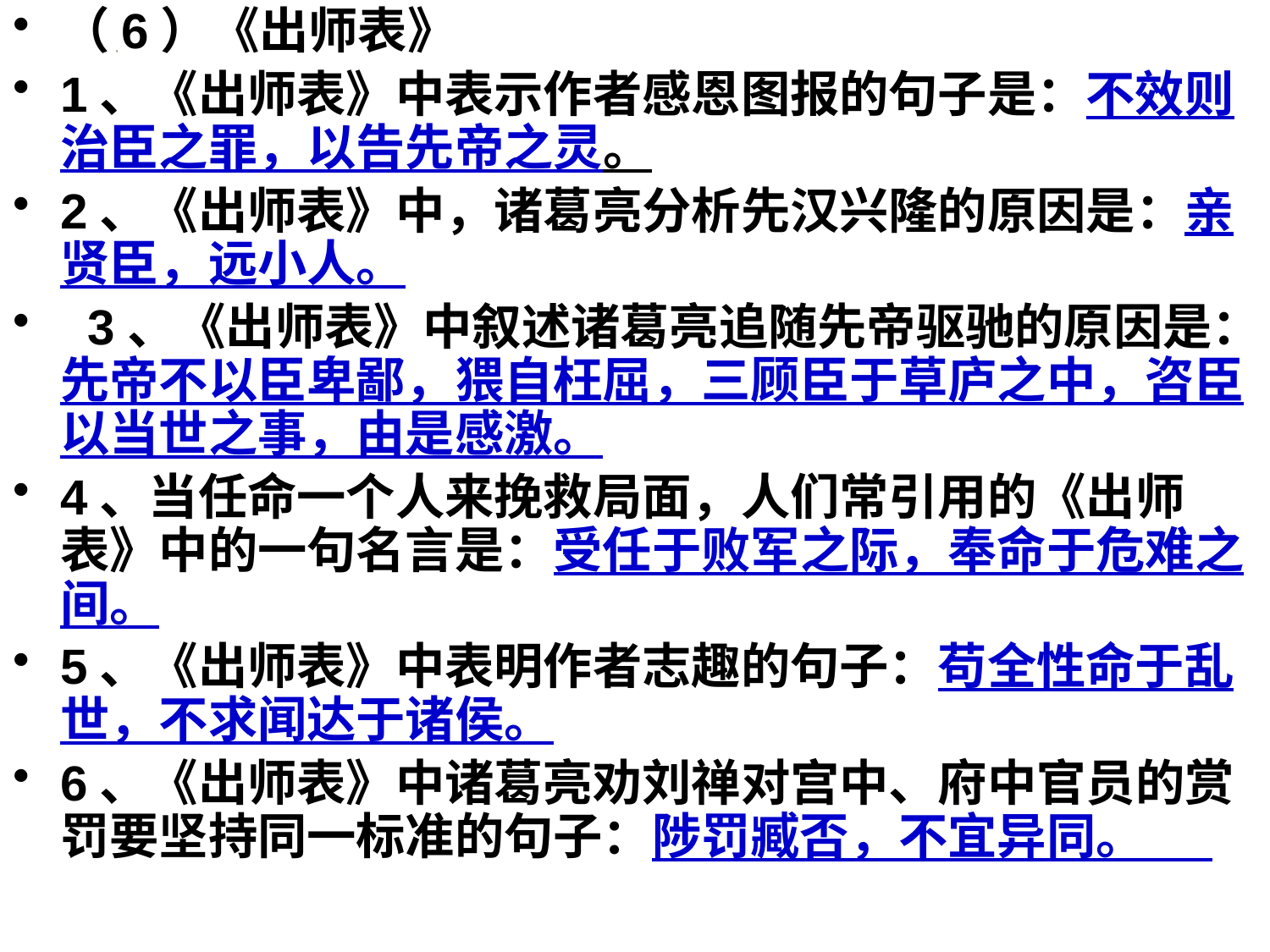

（6）《出师表》
1、《出师表》中表示作者感恩图报的句子是：不效则治臣之罪，以告先帝之灵。
2、《出师表》中，诸葛亮分析先汉兴隆的原因是：亲贤臣，远小人。
  3、《出师表》中叙述诸葛亮追随先帝驱驰的原因是：先帝不以臣卑鄙，猥自枉屈，三顾臣于草庐之中，咨臣以当世之事，由是感激。
4、当任命一个人来挽救局面，人们常引用的《出师表》中的一句名言是：受任于败军之际，奉命于危难之间。
5、《出师表》中表明作者志趣的句子：苟全性命于乱世，不求闻达于诸侯。
6、《出师表》中诸葛亮劝刘禅对宫中、府中官员的赏罚要坚持同一标准的句子：陟罚臧否，不宜异同。
#